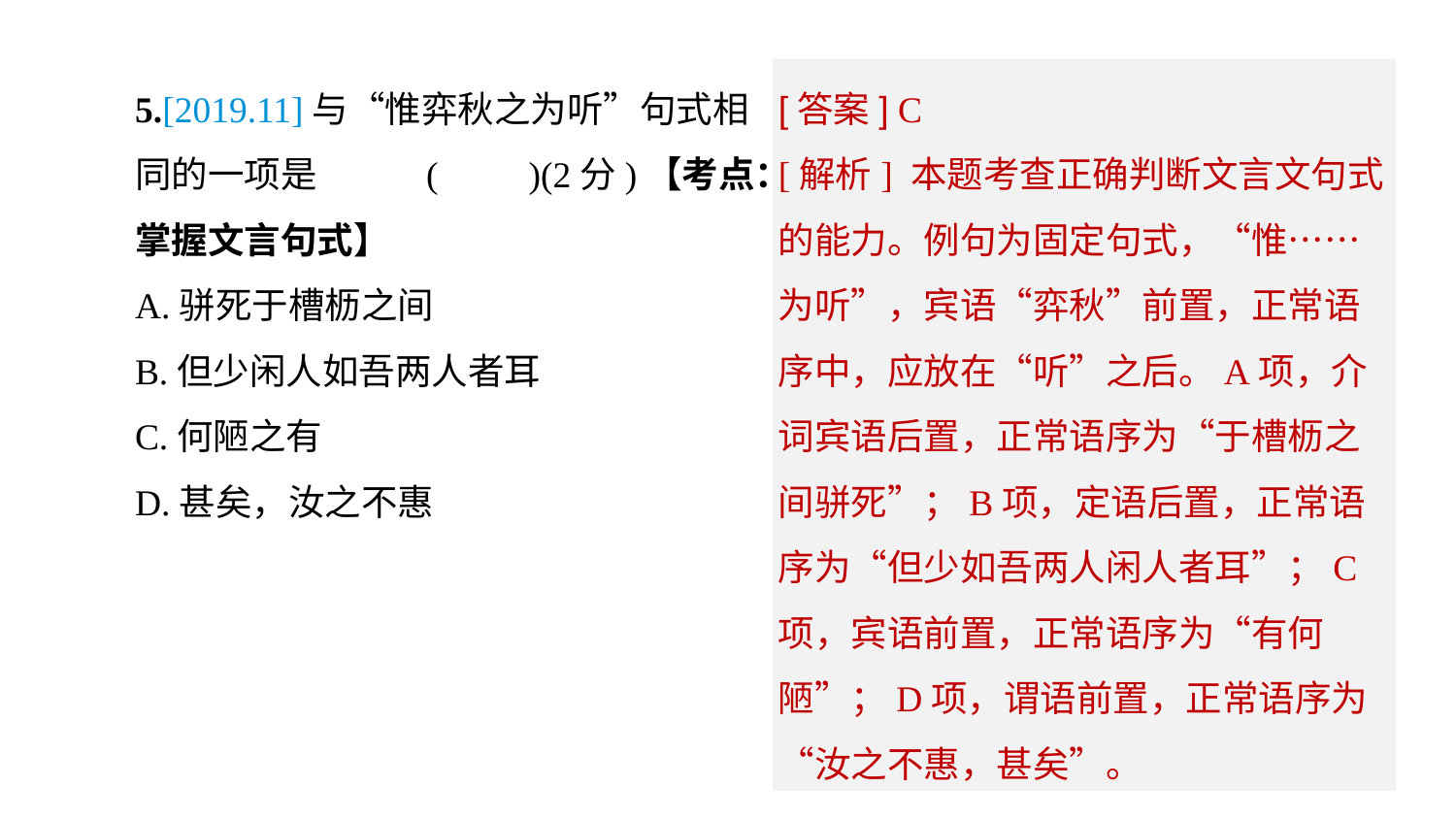

[答案] C
[解析] 本题考查正确判断文言文句式的能力。例句为固定句式，“惟……为听”，宾语“弈秋”前置，正常语序中，应放在“听”之后。A项，介词宾语后置，正常语序为“于槽枥之间骈死”；B项，定语后置，正常语序为“但少如吾两人闲人者耳”；C项，宾语前置，正常语序为“有何陋”；D项，谓语前置，正常语序为“汝之不惠，甚矣”。
5.[2019.11]与“惟弈秋之为听”句式相同的一项是	(　　)(2分)【考点：掌握文言句式】
A.骈死于槽枥之间
B.但少闲人如吾两人者耳
C.何陋之有
D.甚矣，汝之不惠